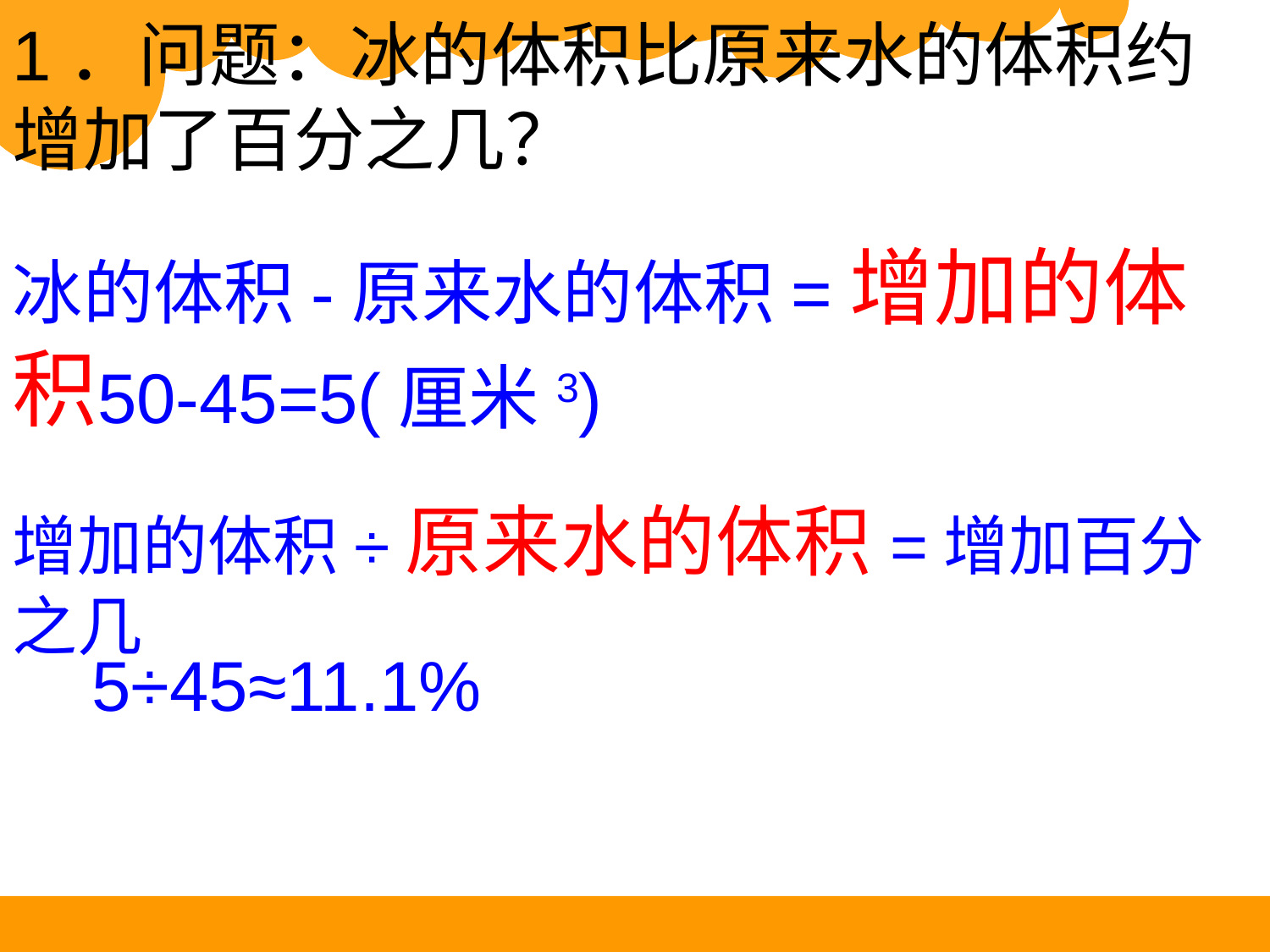

1．问题：冰的体积比原来水的体积约增加了百分之几？
冰的体积-原来水的体积=增加的体积
50-45=5(厘米3)
增加的体积÷原来水的体积=增加百分之几
5÷45≈11.1%